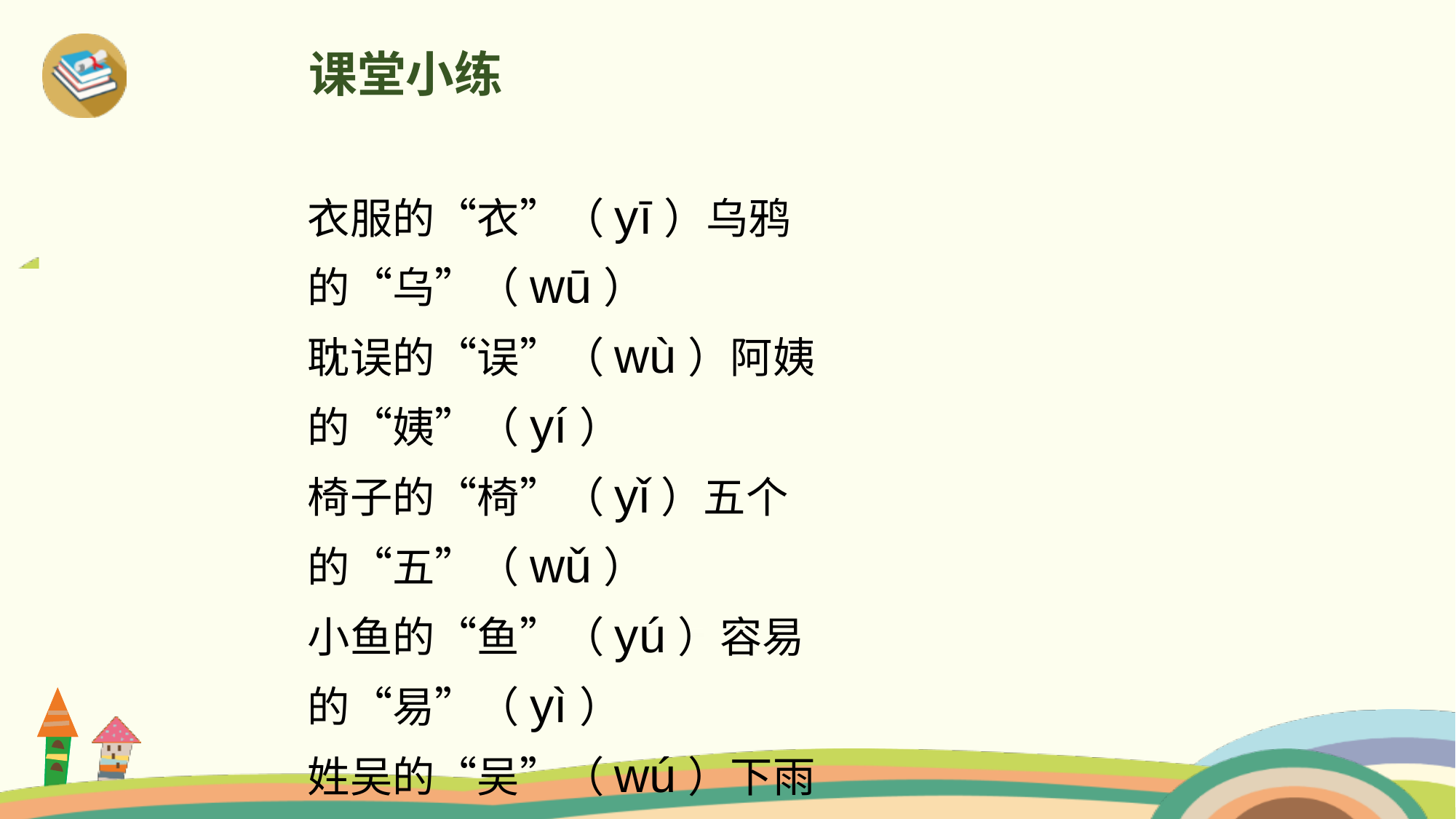

课堂小练
衣服的“衣”（yī）乌鸦的“乌”（wū）
耽误的“误”（wù）阿姨的“姨”（yí）
椅子的“椅”（yǐ）五个的“五”（wǔ）
小鱼的“鱼”（yú）容易的“易”（yì）
姓吴的“吴”（wú）下雨的“雨”（yǔ）